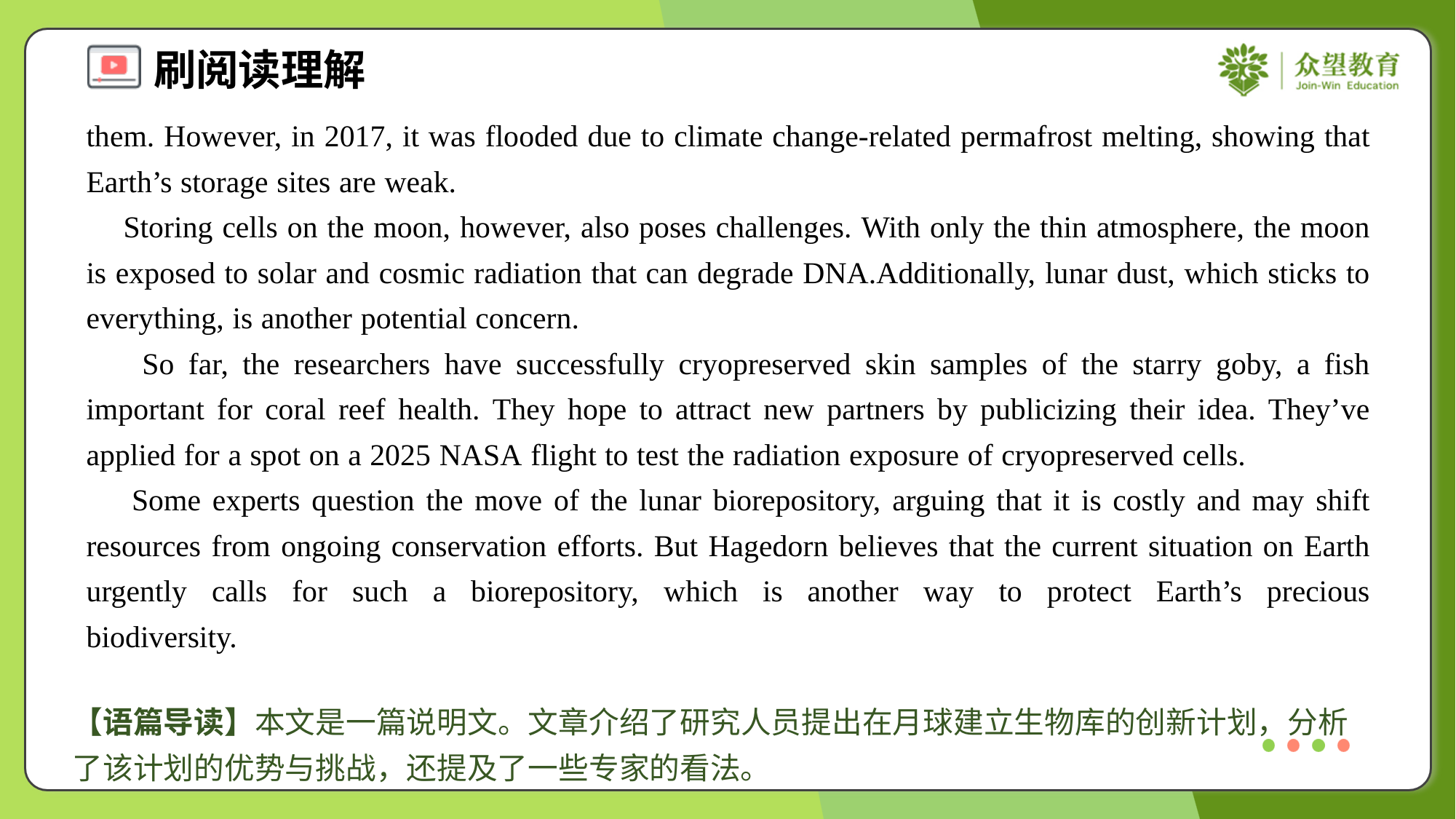

them. However, in 2017, it was flooded due to climate change-related permafrost melting, showing that Earth’s storage sites are weak.
    Storing cells on the moon, however, also poses challenges. With only the thin atmosphere, the moon is exposed to solar and cosmic radiation that can degrade DNA.Additionally, lunar dust, which sticks to everything, is another potential concern.
    So far, the researchers have successfully cryopreserved skin samples of the starry goby, a fish important for coral reef health. They hope to attract new partners by publicizing their idea. They’ve applied for a spot on a 2025 NASA flight to test the radiation exposure of cryopreserved cells.
    Some experts question the move of the lunar biorepository, arguing that it is costly and may shift resources from ongoing conservation efforts. But Hagedorn believes that the current situation on Earth urgently calls for such a biorepository, which is another way to protect Earth’s precious biodiversity.#1.6
【语篇导读】本文是一篇说明文。文章介绍了研究人员提出在月球建立生物库的创新计划，分析了该计划的优势与挑战，还提及了一些专家的看法。